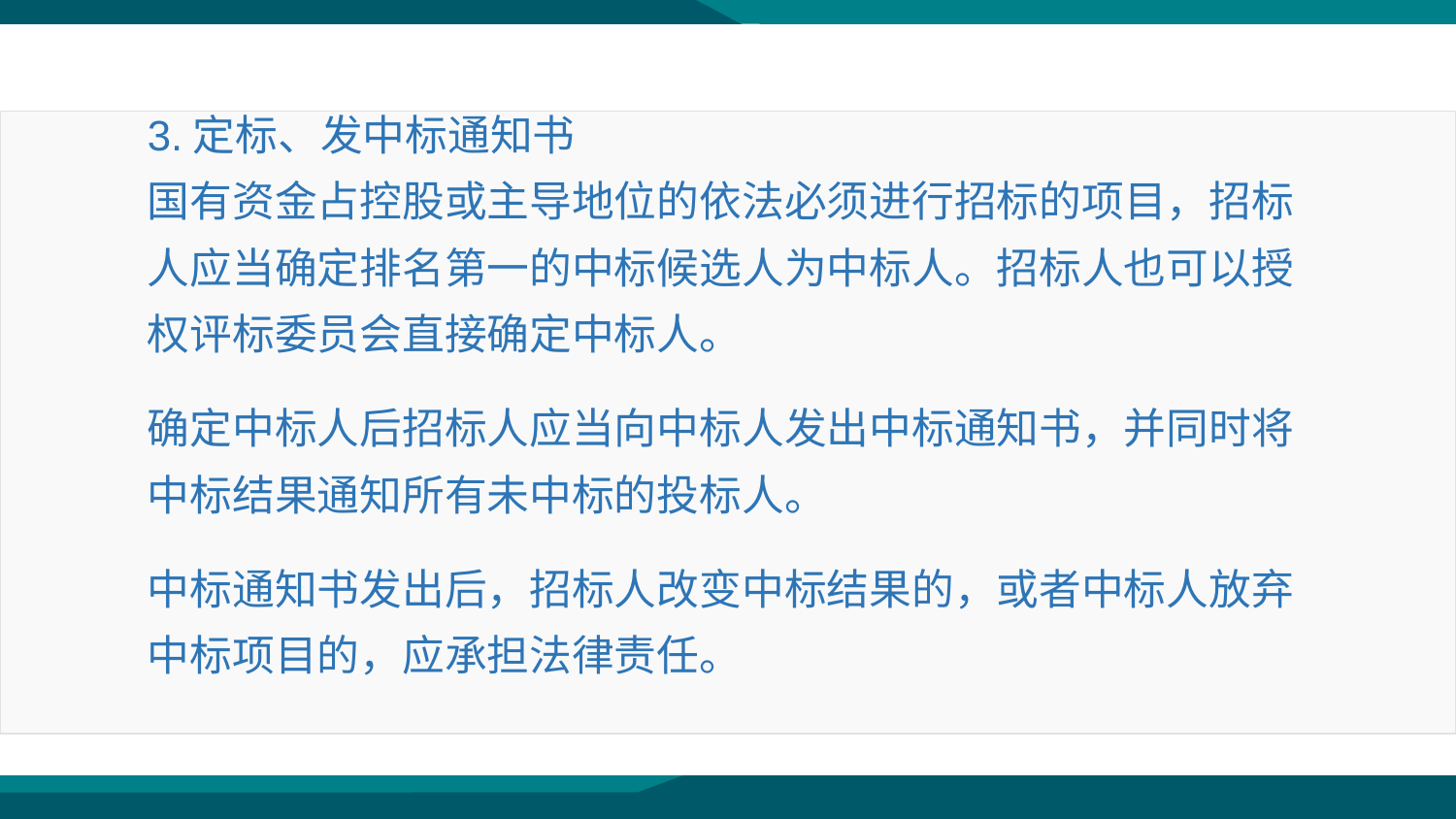

3.定标、发中标通知书
国有资金占控股或主导地位的依法必须进行招标的项目，招标人应当确定排名第一的中标候选人为中标人。招标人也可以授权评标委员会直接确定中标人。

确定中标人后招标人应当向中标人发出中标通知书，并同时将中标结果通知所有未中标的投标人。

中标通知书发出后，招标人改变中标结果的，或者中标人放弃中标项目的，应承担法律责任。